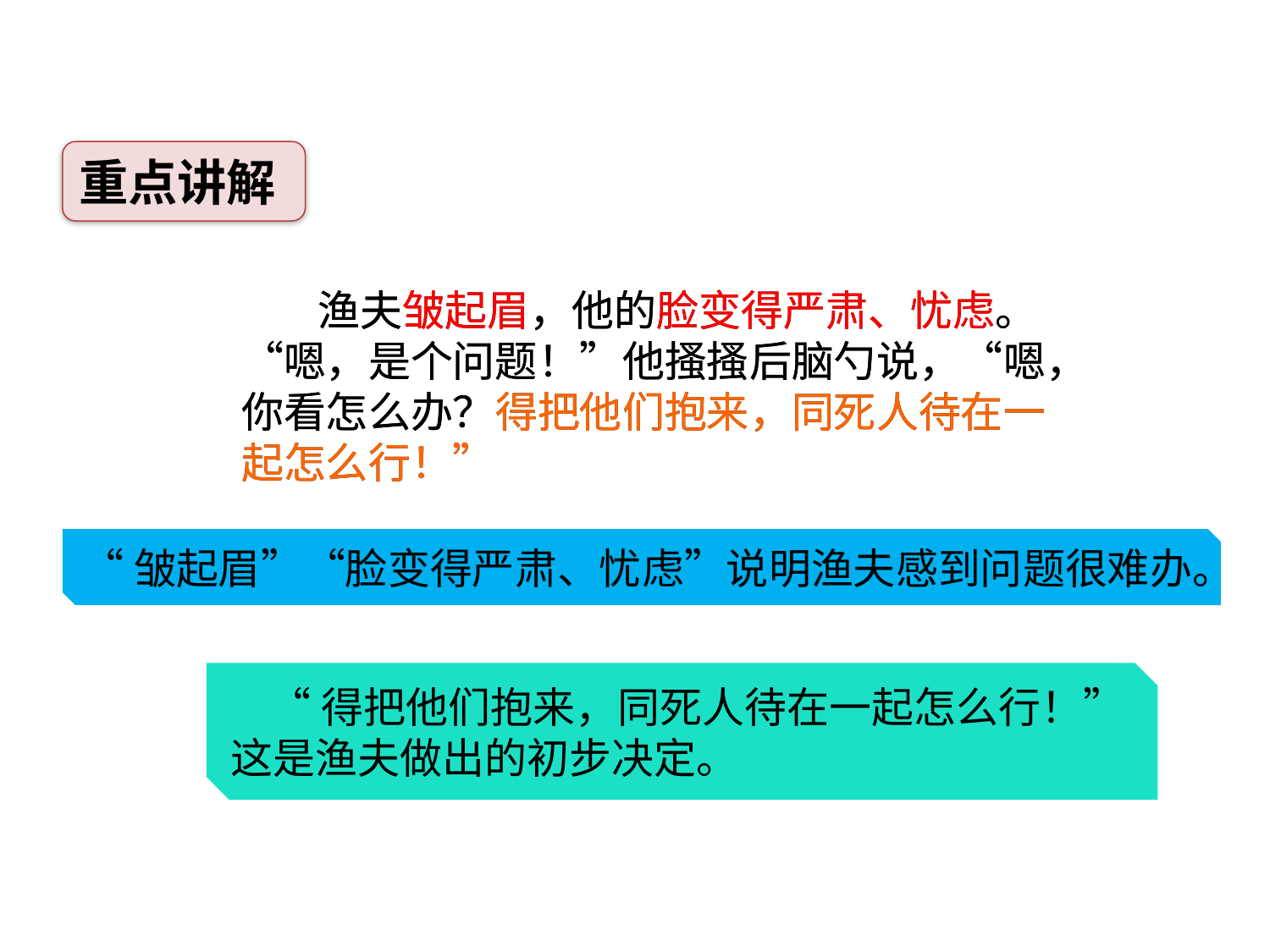

重点讲解
       渔夫皱起眉，他的脸变得严肃、忧虑。“嗯，是个问题！”他搔搔后脑勺说，“嗯，你看怎么办？得把他们抱来，同死人待在一起怎么行！”
       渔夫皱起眉，他的脸变得严肃、忧虑。“嗯，是个问题！”他搔搔后脑勺说，“嗯，你看怎么办？得把他们抱来，同死人待在一起怎么行！”
“皱起眉”“脸变得严肃、忧虑”说明渔夫感到问题很难办。
    “得把他们抱来，同死人待在一起怎么行！”这是渔夫做出的初步决定。